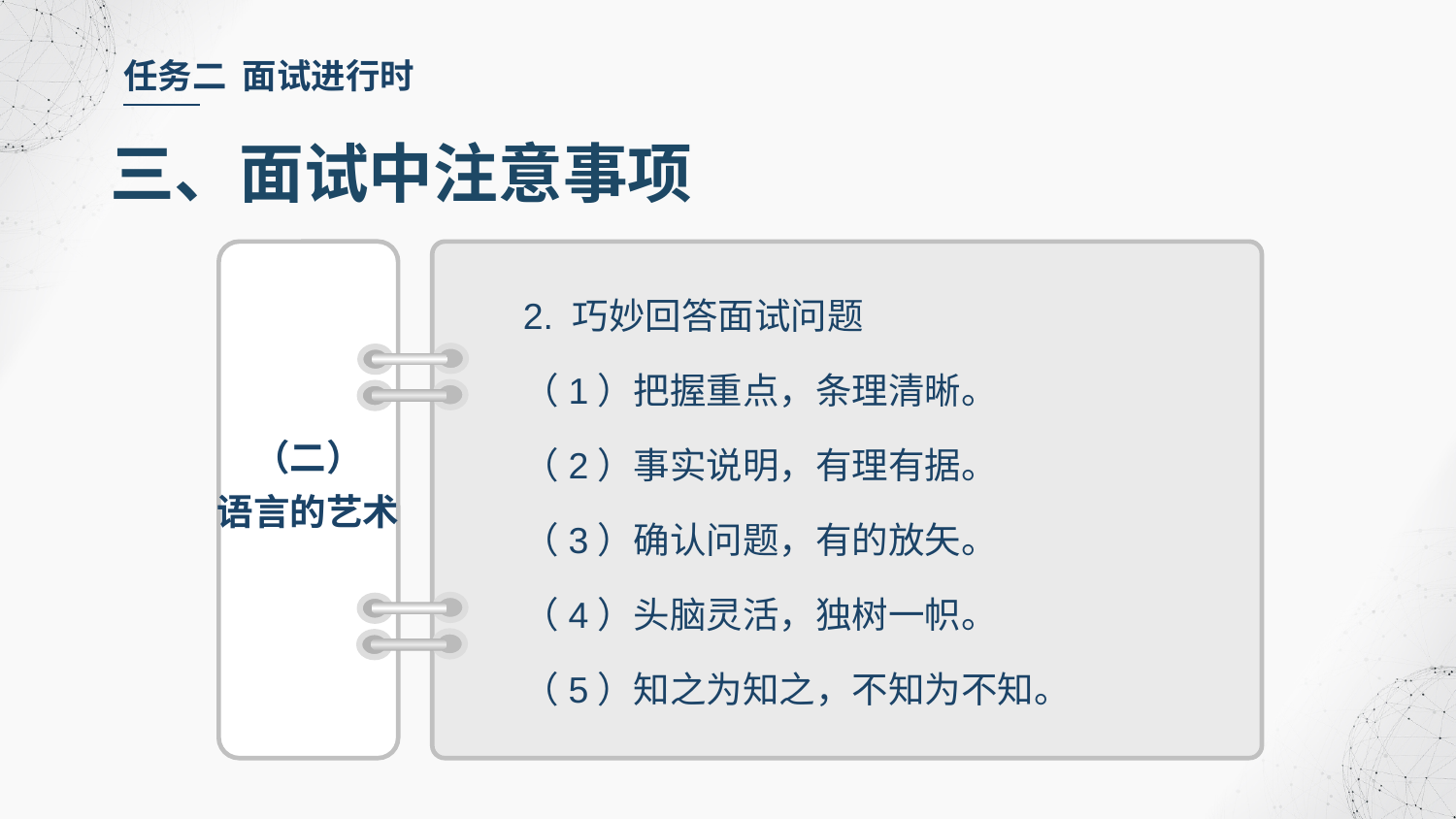

任务二  面试进行时
三、面试中注意事项

2. 巧妙回答面试问题
（1）把握重点，条理清晰。
（2）事实说明，有理有据。
（3）确认问题，有的放矢。
（4）头脑灵活，独树一帜。
（5）知之为知之，不知为不知。

（二）
语言的艺术